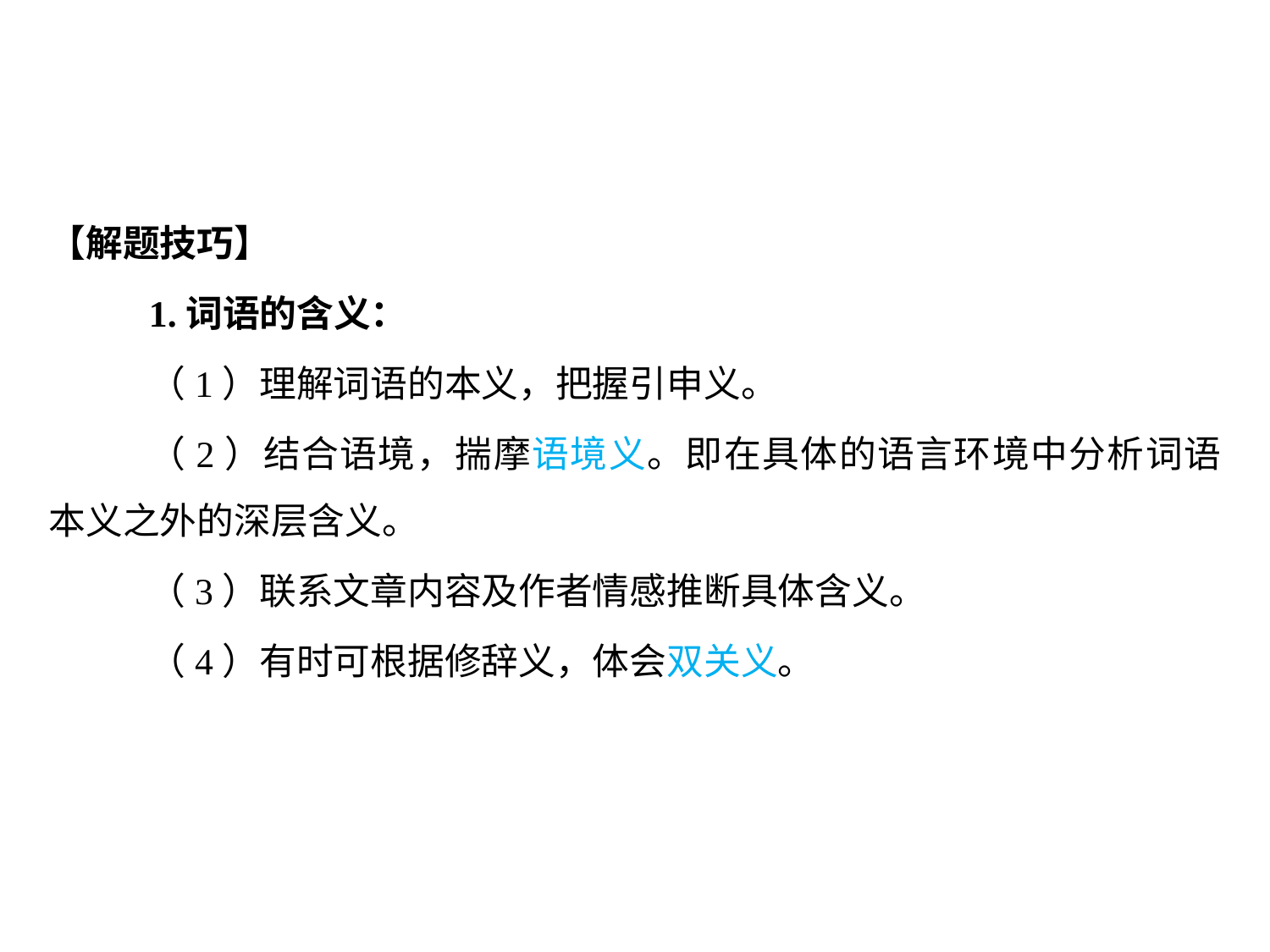

【解题技巧】
1.词语的含义：
（1）理解词语的本义，把握引申义。
（2）结合语境，揣摩语境义。即在具体的语言环境中分析词语本义之外的深层含义。
（3）联系文章内容及作者情感推断具体含义。
（4）有时可根据修辞义，体会双关义。